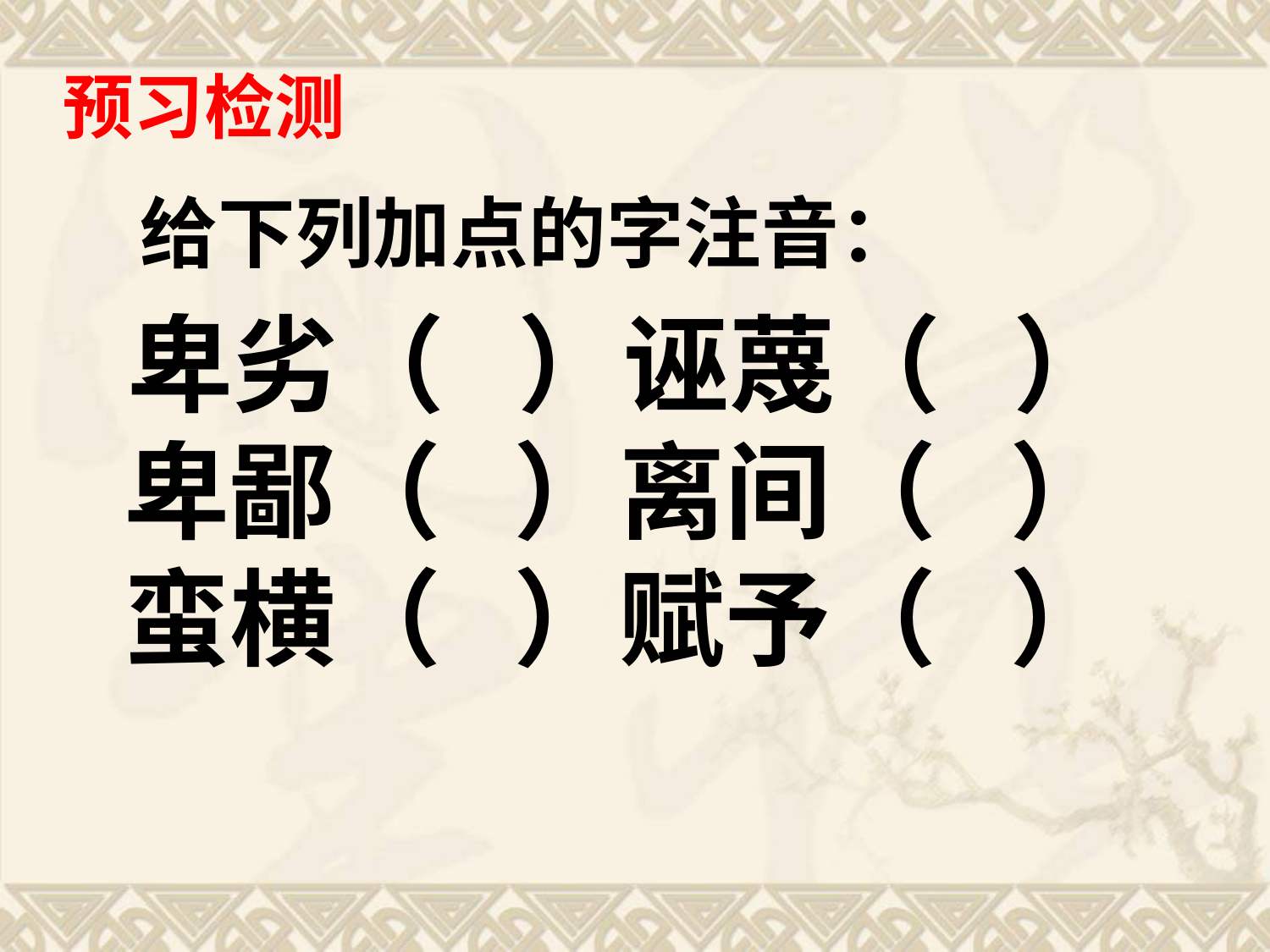

#
预习检测
    给下列加点的字注音：
   卑劣（   ）诬蔑（   ）卑鄙（   ）离间（   ）蛮横（   ）赋予（   ）